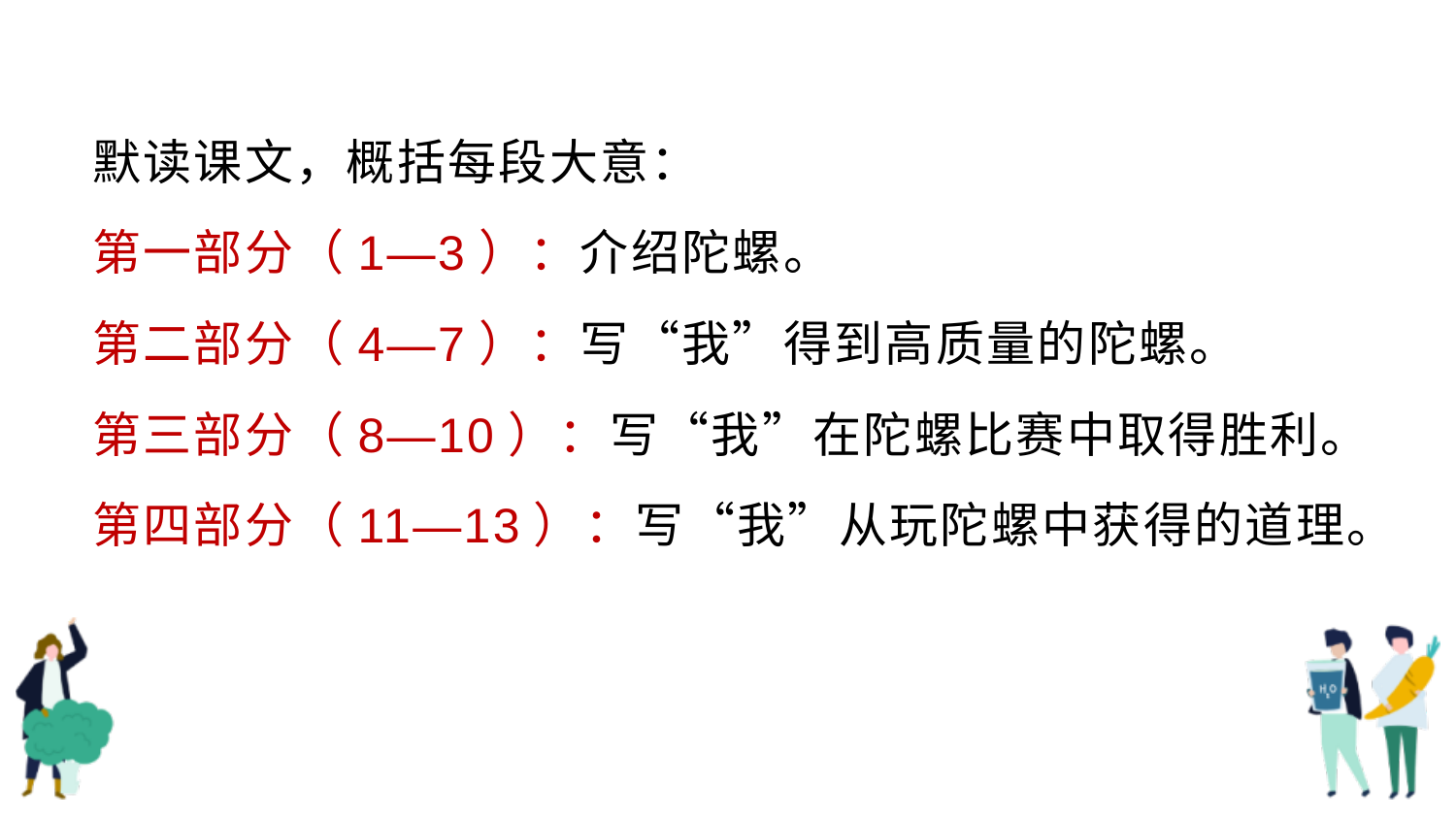

默读课文，概括每段大意：
第一部分（1—3）：介绍陀螺。
第二部分（4—7）：写“我”得到高质量的陀螺。
第三部分（8—10）：写“我”在陀螺比赛中取得胜利。
第四部分（11—13）：写“我”从玩陀螺中获得的道理。